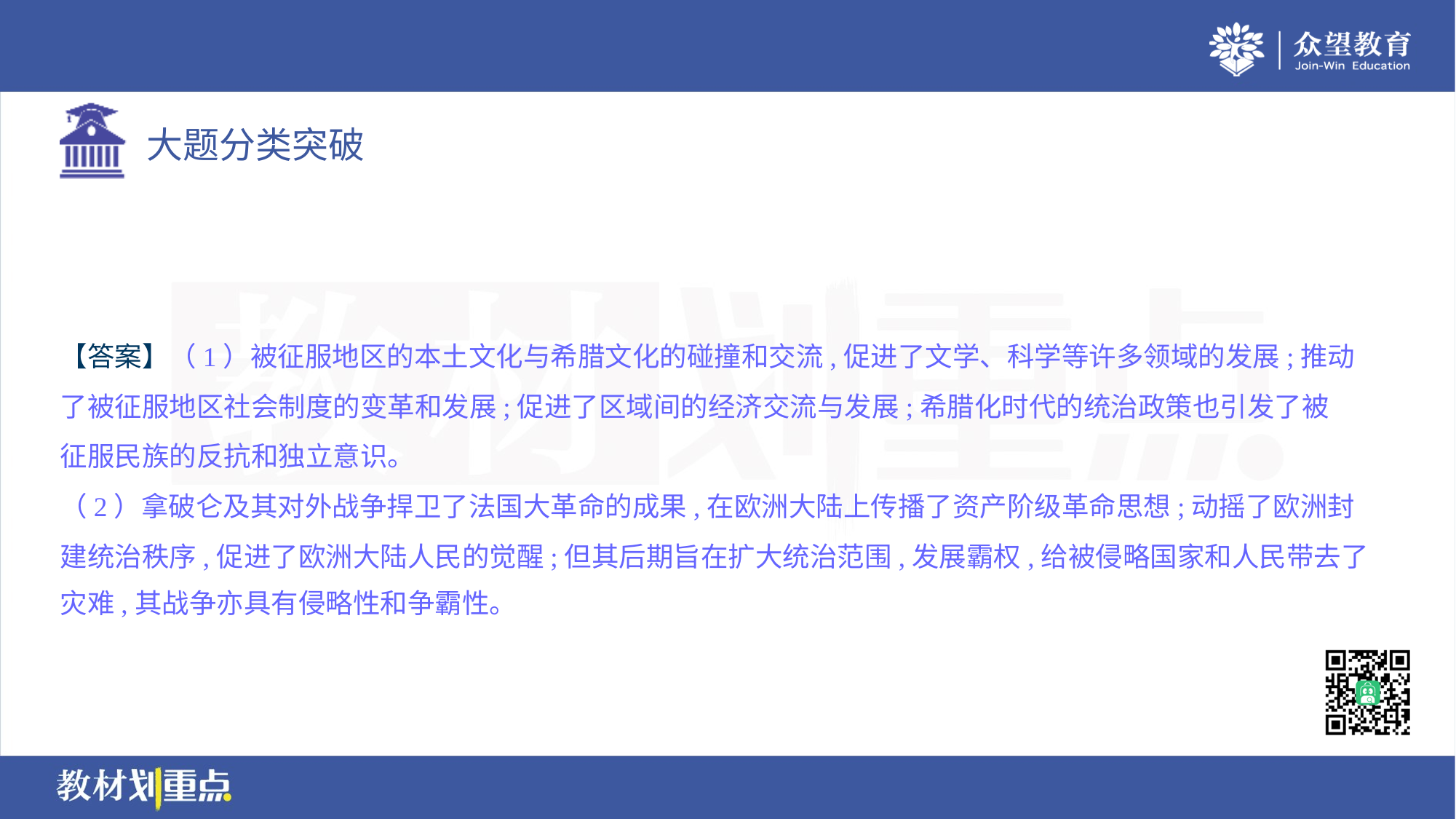

【答案】（1）被征服地区的本土文化与希腊文化的碰撞和交流,促进了文学、科学等许多领域的发展;推动
了被征服地区社会制度的变革和发展;促进了区域间的经济交流与发展;希腊化时代的统治政策也引发了被
征服民族的反抗和独立意识。
（2）拿破仑及其对外战争捍卫了法国大革命的成果,在欧洲大陆上传播了资产阶级革命思想;动摇了欧洲封
建统治秩序,促进了欧洲大陆人民的觉醒;但其后期旨在扩大统治范围,发展霸权,给被侵略国家和人民带去了
灾难,其战争亦具有侵略性和争霸性。